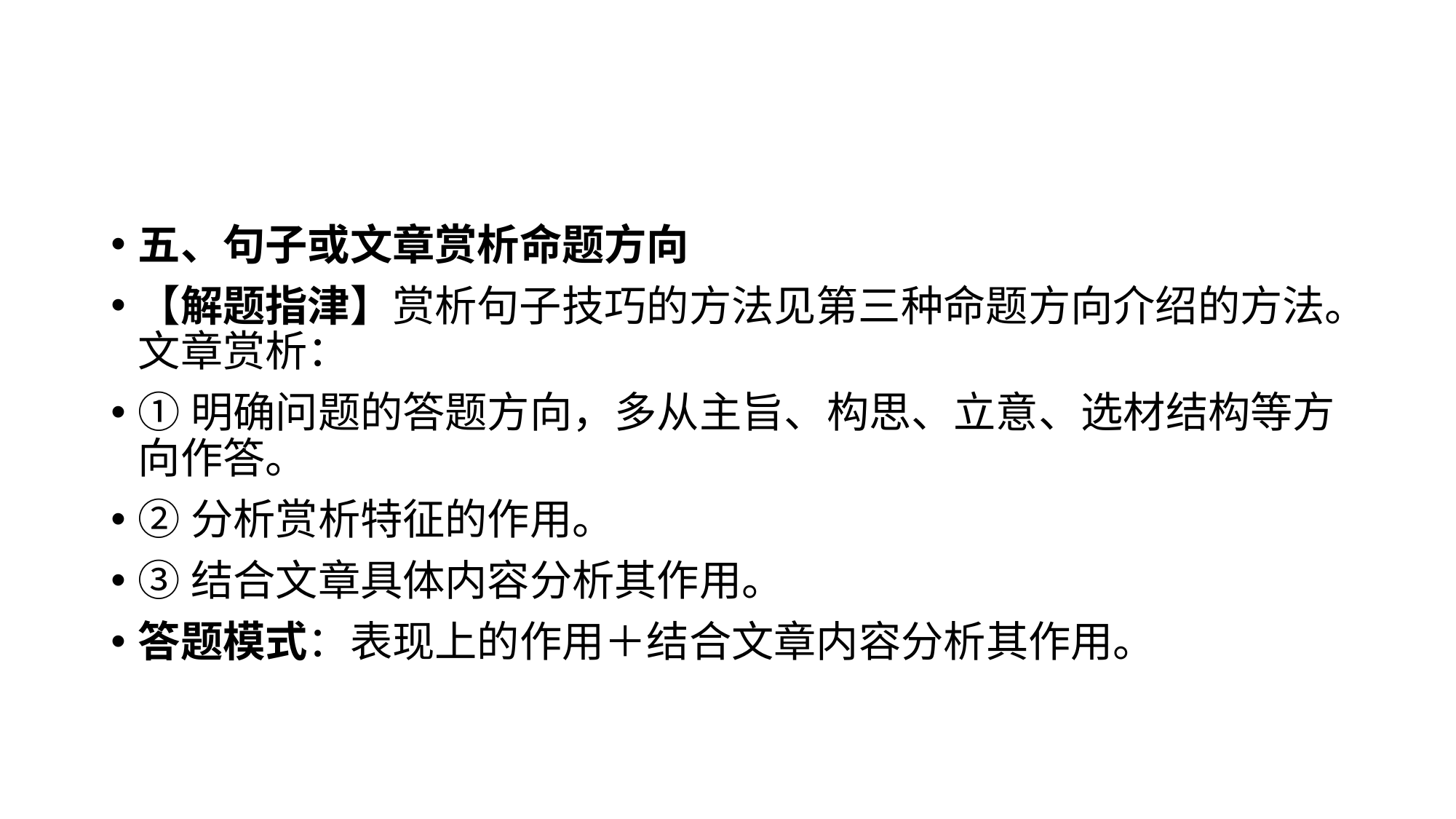

五、句子或文章赏析命题方向
【解题指津】赏析句子技巧的方法见第三种命题方向介绍的方法。文章赏析：
①明确问题的答题方向，多从主旨、构思、立意、选材结构等方向作答。
②分析赏析特征的作用。
③结合文章具体内容分析其作用。
答题模式：表现上的作用＋结合文章内容分析其作用。